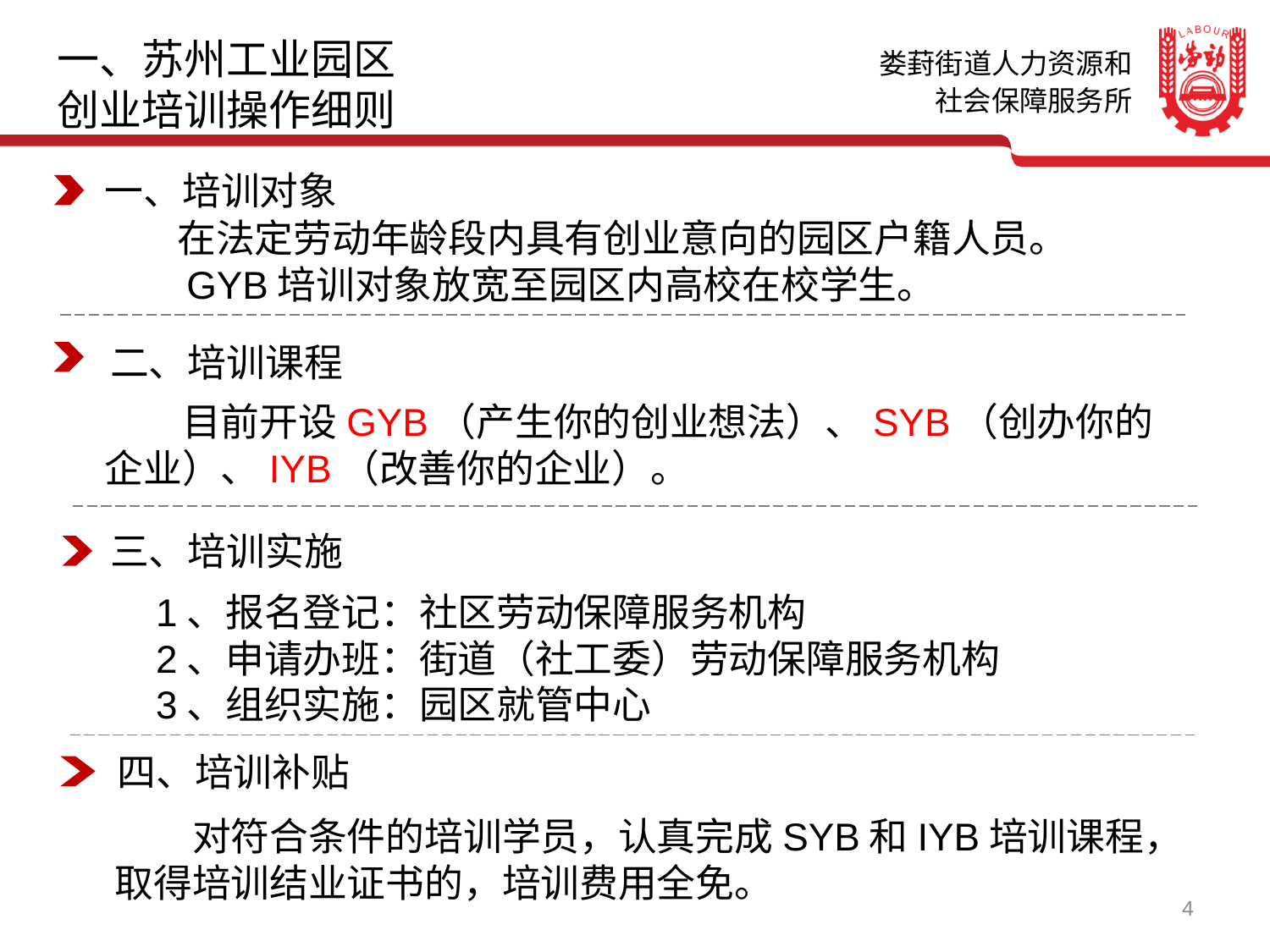

一、苏州工业园区
创业培训操作细则
一、培训对象

　　在法定劳动年龄段内具有创业意向的园区户籍人员。
　　GYB培训对象放宽至园区内高校在校学生。
二、培训课程

　　目前开设GYB（产生你的创业想法）、SYB（创办你的企业）、IYB（改善你的企业）。
三、培训实施

　1、报名登记：社区劳动保障服务机构
　2、申请办班：街道（社工委）劳动保障服务机构
　3、组织实施：园区就管中心
四、培训补贴

　　对符合条件的培训学员，认真完成SYB和IYB培训课程，取得培训结业证书的，培训费用全免。
4